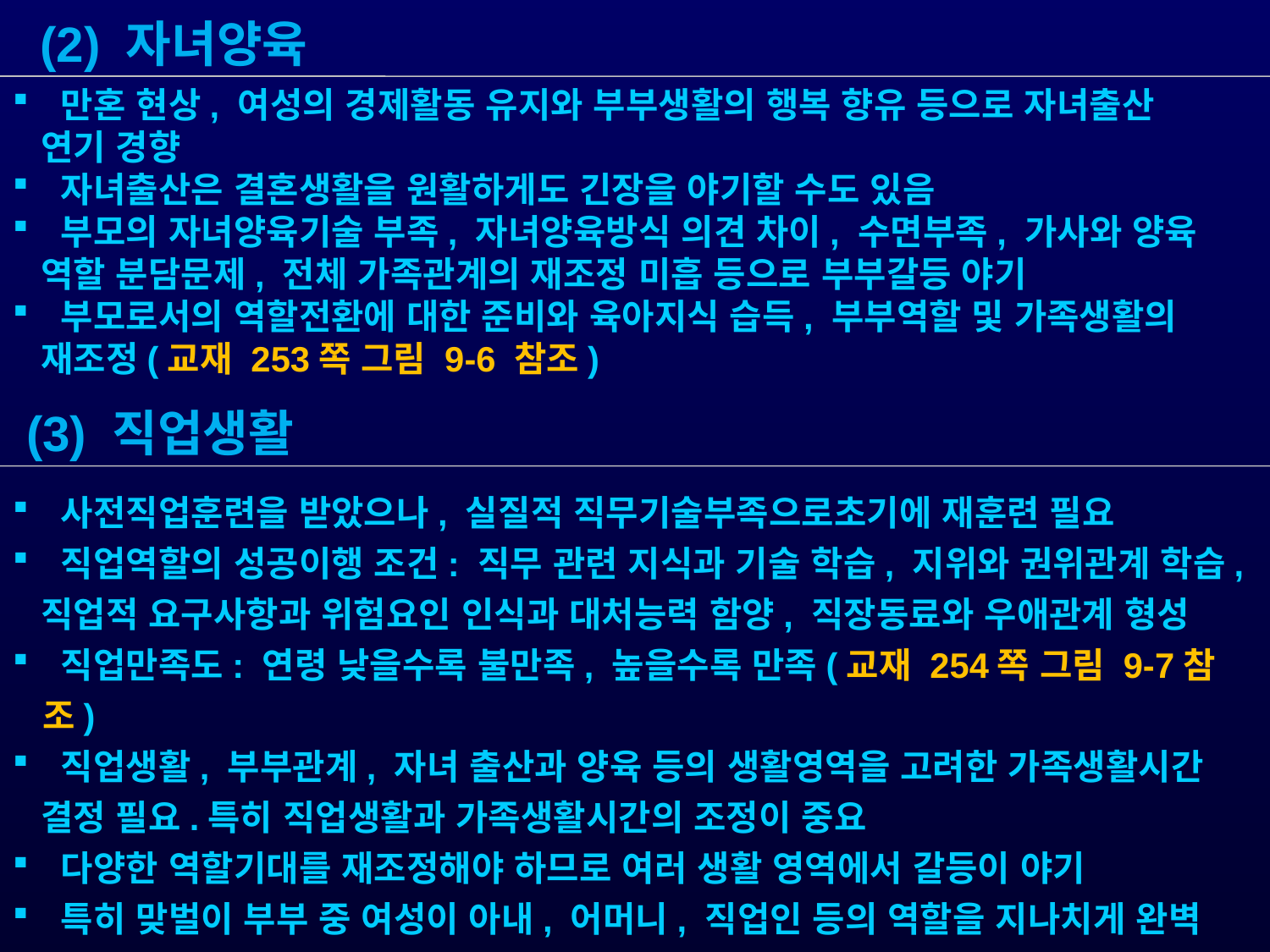

(2) 자녀양육
 만혼 현상, 여성의 경제활동 유지와 부부생활의 행복 향유 등으로 자녀출산
  연기 경향
 자녀출산은 결혼생활을 원활하게도 긴장을 야기할 수도 있음
 부모의 자녀양육기술 부족, 자녀양육방식 의견 차이, 수면부족, 가사와 양육
  역할 분담문제, 전체 가족관계의 재조정 미흡 등으로 부부갈등 야기
 부모로서의 역할전환에 대한 준비와 육아지식 습득, 부부역할 및 가족생활의
  재조정(교재 253쪽 그림 9-6 참조)

 (3) 직업생활

 사전직업훈련을 받았으나, 실질적 직무기술부족으로초기에 재훈련 필요
 직업역할의 성공이행 조건: 직무 관련 지식과 기술 학습, 지위와 권위관계 학습,
  직업적 요구사항과 위험요인 인식과 대처능력 함양, 직장동료와 우애관계 형성
 직업만족도: 연령 낮을수록 불만족, 높을수록 만족(교재 254쪽 그림 9-7참조)
 직업생활, 부부관계, 자녀 출산과 양육 등의 생활영역을 고려한 가족생활시간
  결정 필요.특히 직업생활과 가족생활시간의 조정이 중요
 다양한 역할기대를 재조정해야 하므로 여러 생활 영역에서 갈등이 야기
 특히 맞벌이 부부 중 여성이 아내, 어머니, 직업인 등의 역할을 지나치게 완벽
  하게 수행하려 할 경우, 슈퍼우먼 증후군 경험(교재 254쪽 그림 9-8 참조)